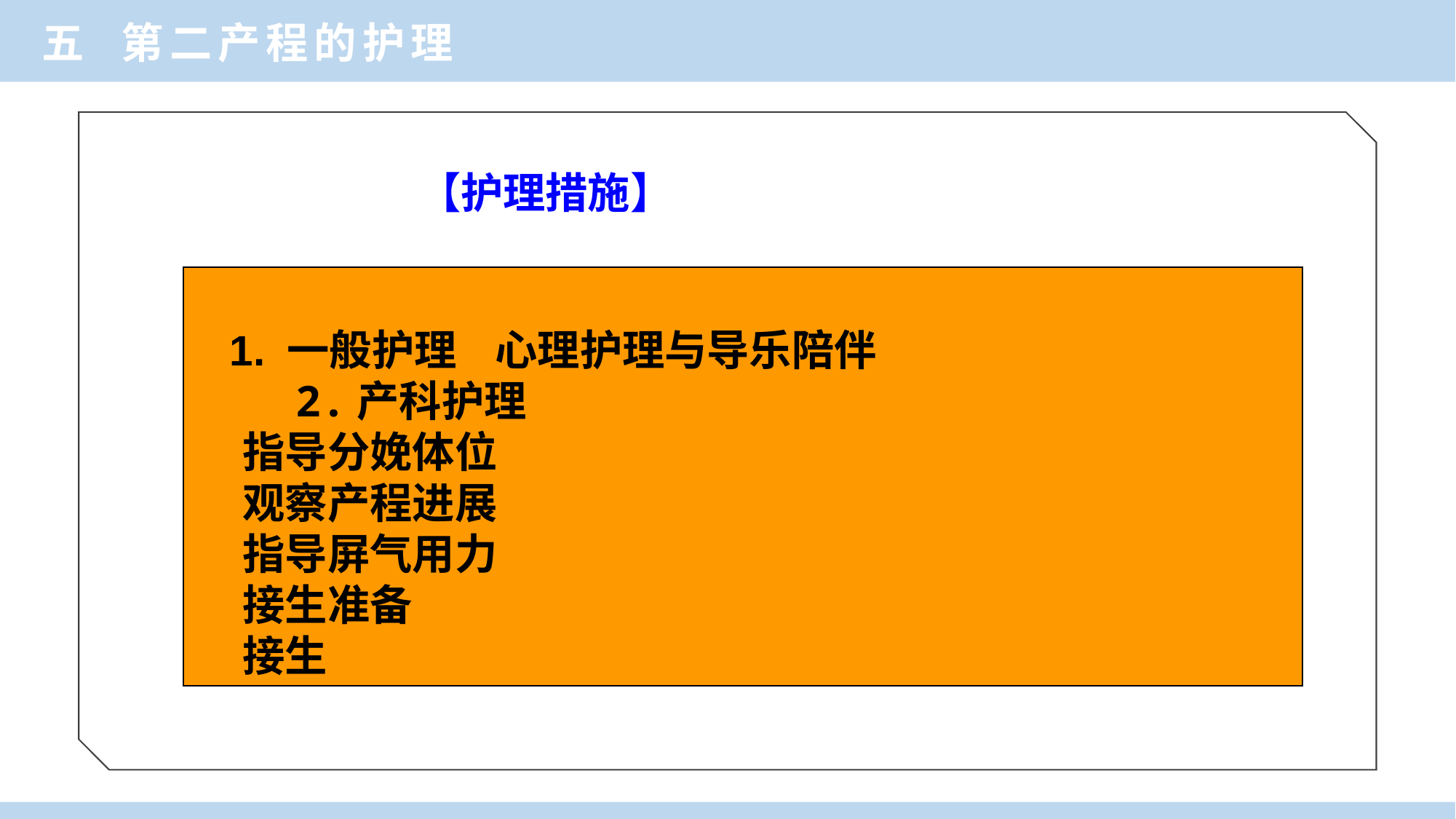

五  第二产程的护理

【护理措施】

   1. 一般护理    心理护理与导乐陪伴
    2.产科护理
    指导分娩体位
    观察产程进展
    指导屏气用力
    接生准备
    接生